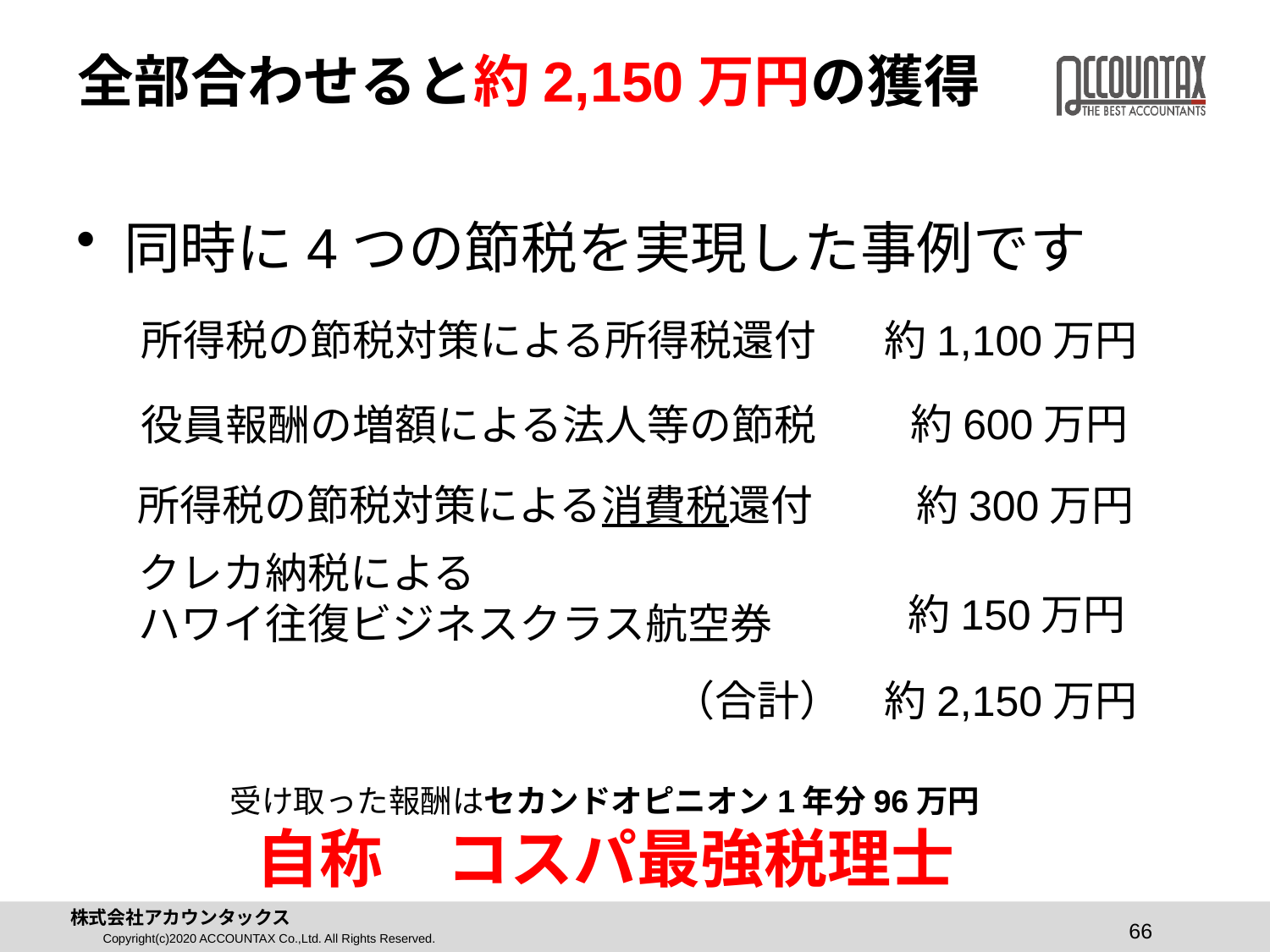

# 全部合わせると約2,150万円の獲得
同時に4つの節税を実現した事例です
約1,100万円
所得税の節税対策による所得税還付
約600万円
役員報酬の増額による法人等の節税
約300万円
所得税の節税対策による消費税還付
クレカ納税による
ハワイ往復ビジネスクラス航空券
約150万円
（合計）　約2,150万円
受け取った報酬はセカンドオピニオン1年分96万円
自称　コスパ最強税理士
66